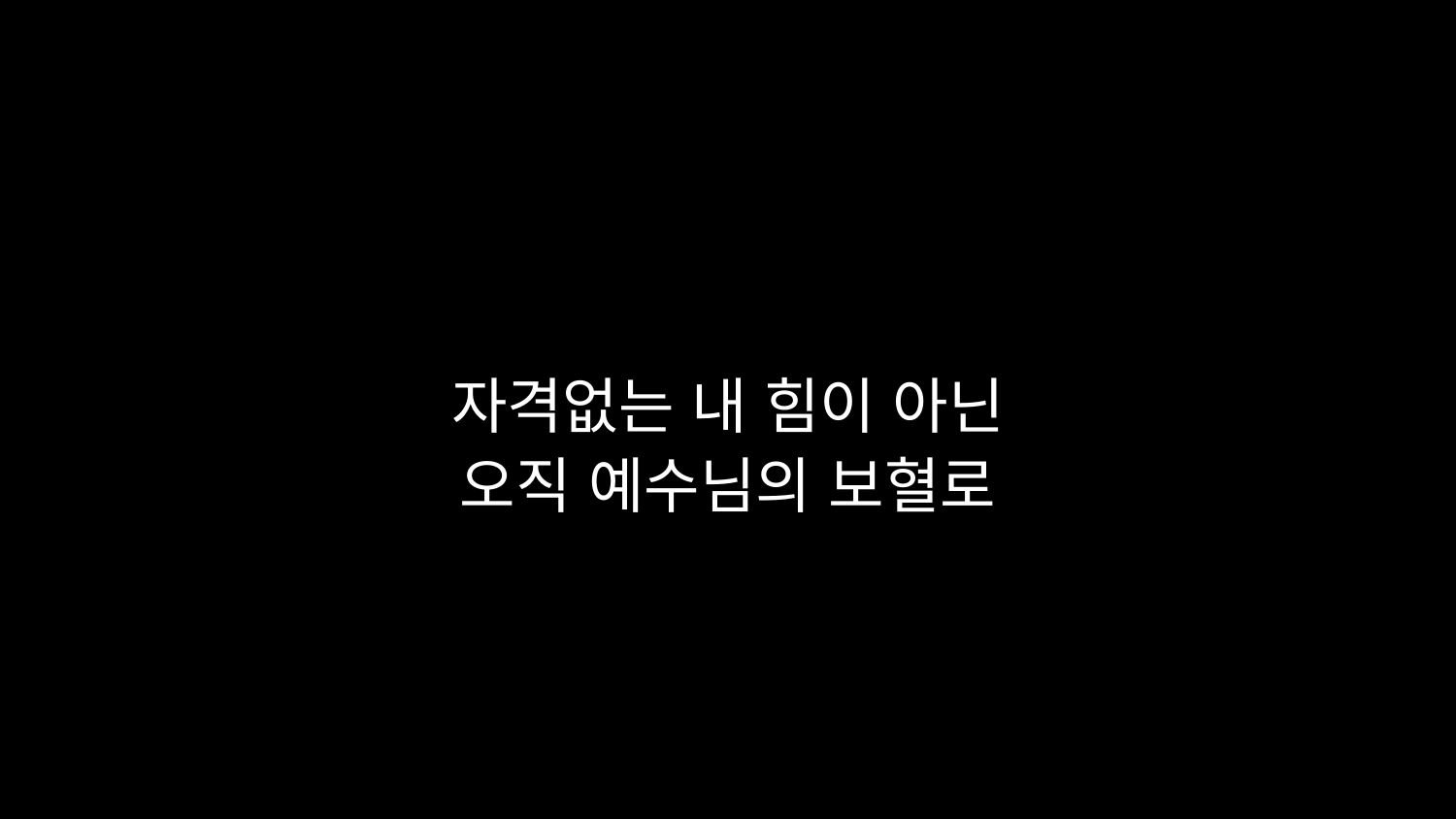

# 자격없는 내 힘이 아닌 오직 예수님의 보혈로